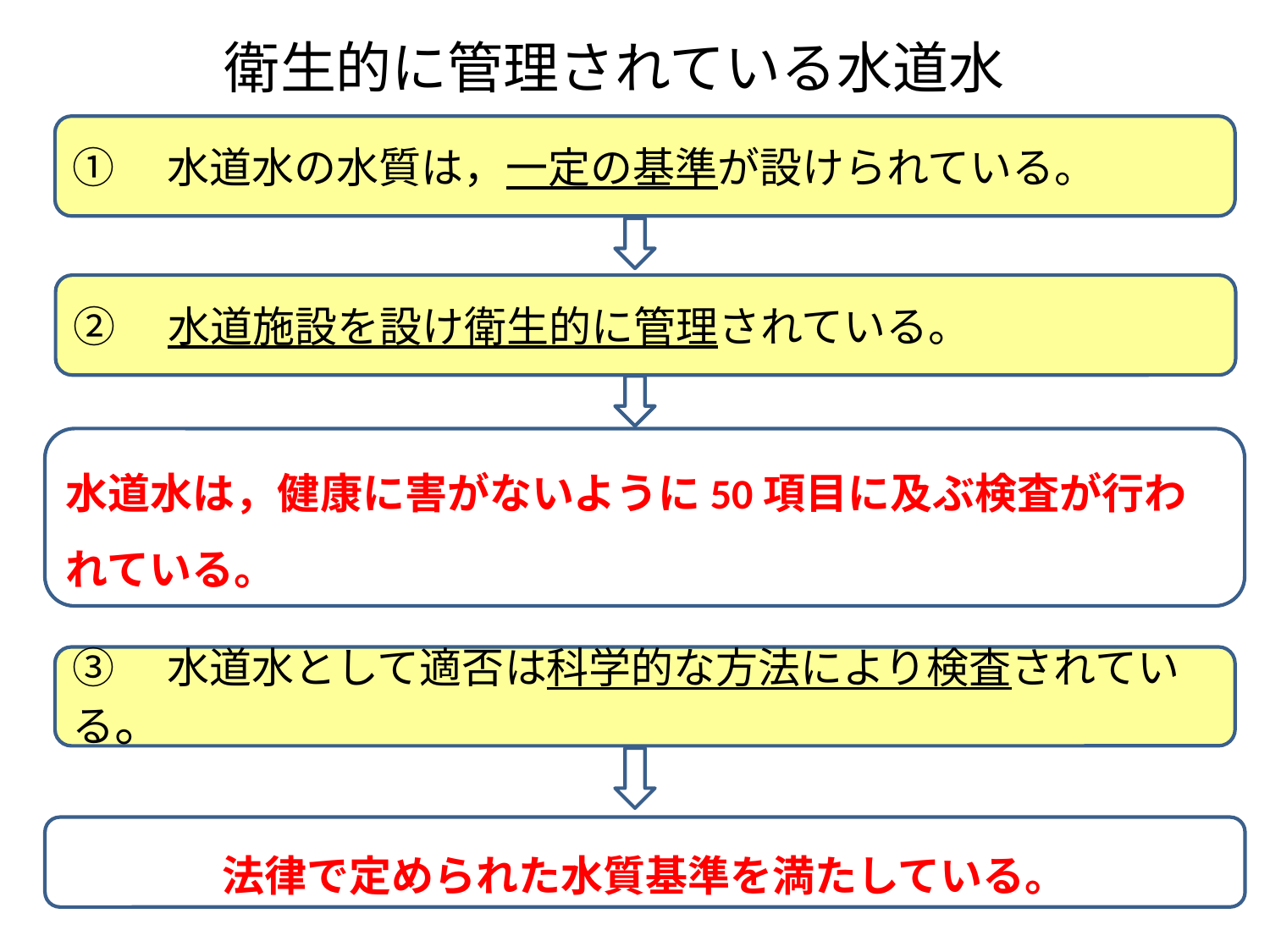

# 衛生的に管理されている水道水
①　水道水の水質は，一定の基準が設けられている。

②　水道施設を設け衛生的に管理されている。

水道水は，健康に害がないように50項目に及ぶ検査が行われている。
③　水道水として適否は科学的な方法により検査されている。

法律で定められた水質基準を満たしている。